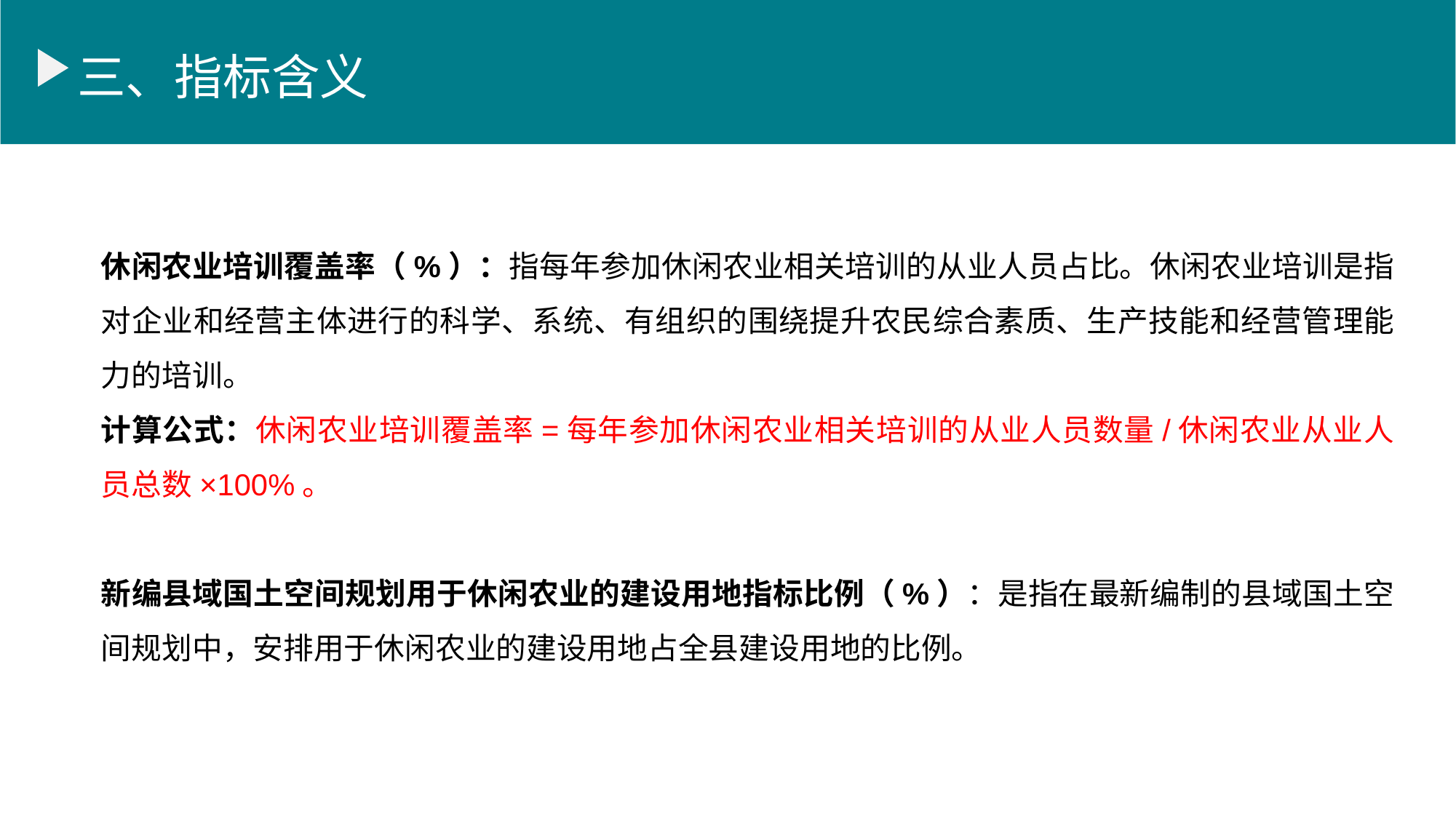

三、指标含义

休闲农业培训覆盖率（%）：指每年参加休闲农业相关培训的从业人员占比。休闲农业培训是指对企业和经营主体进行的科学、系统、有组织的围绕提升农民综合素质、生产技能和经营管理能力的培训。
计算公式：休闲农业培训覆盖率=每年参加休闲农业相关培训的从业人员数量/休闲农业从业人员总数×100%。

新编县域国土空间规划用于休闲农业的建设用地指标比例（%）：是指在最新编制的县域国土空间规划中，安排用于休闲农业的建设用地占全县建设用地的比例。